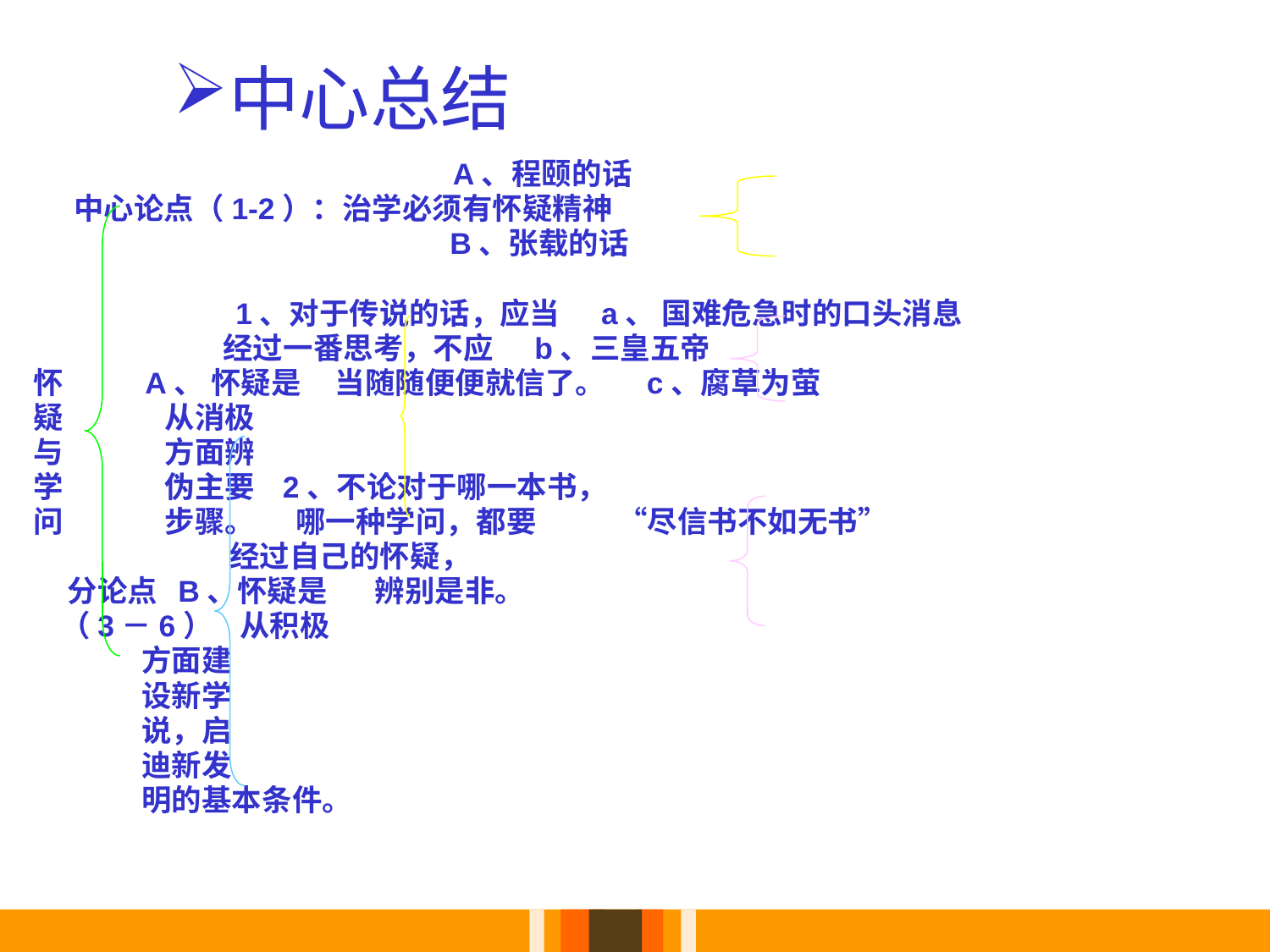

# 中心总结

                                                               A、程颐的话
        中心论点（1-2）：治学必须有怀疑精神
                                                           B、张载的话

                           1、对于传说的话，应当     a、 国难危急时的口头消息
                              经过一番思考，不应     b、三皇五帝
  怀           A、 怀疑是     当随随便便就信了。     c、腐草为萤
  疑               从消极
  与               方面辨
  学               伪主要   2、不论对于哪一本书，
  问               步骤。      哪一种学问，都要            “尽信书不如无书”
                               经过自己的怀疑，
       分论点  B、怀疑是       辨别是非。
      （3－6）    从积极
                  方面建
                  设新学
                  说，启
                  迪新发
                  明的基本条件。